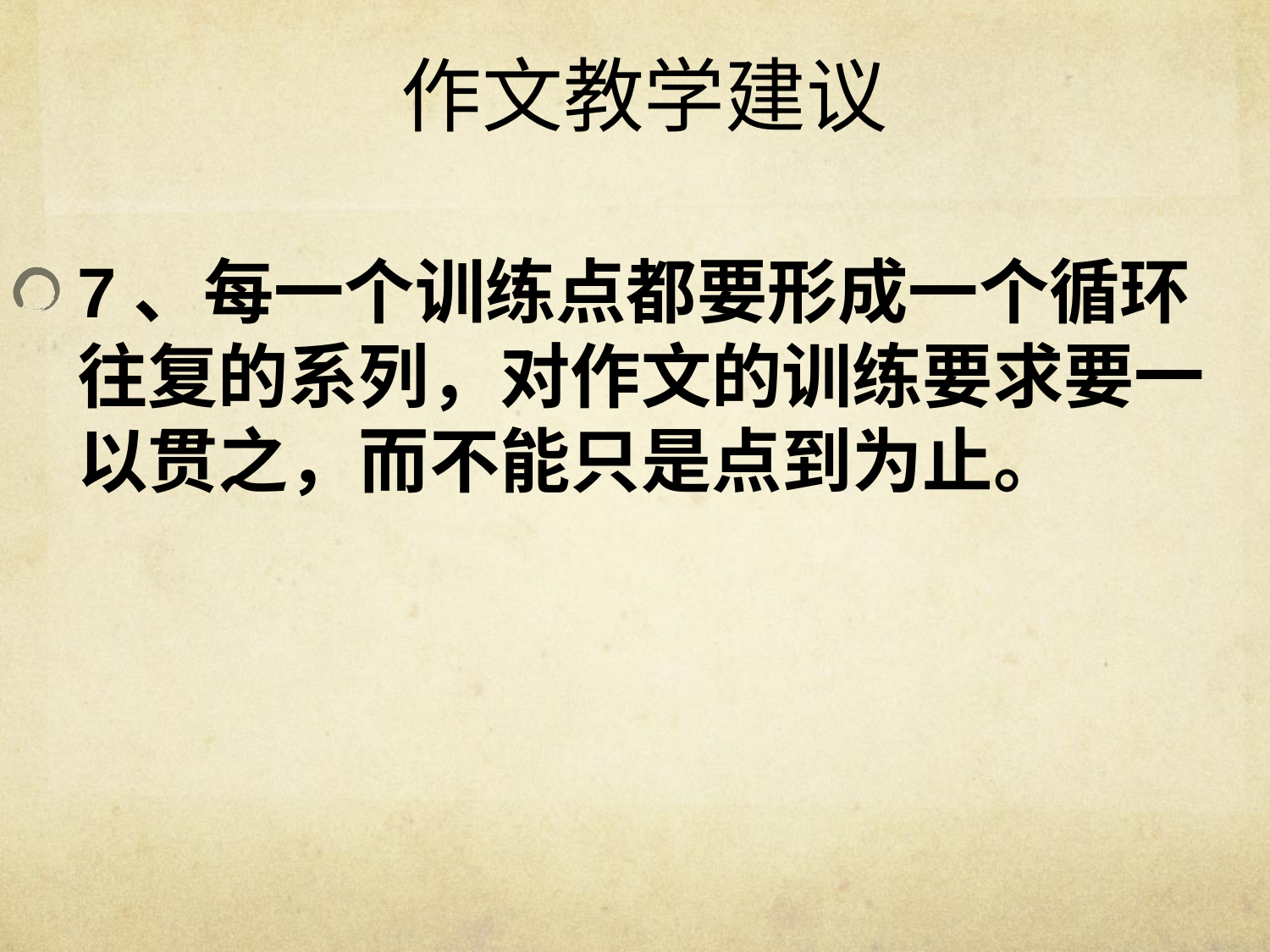

# 作文教学建议
7、每一个训练点都要形成一个循环往复的系列，对作文的训练要求要一以贯之，而不能只是点到为止。